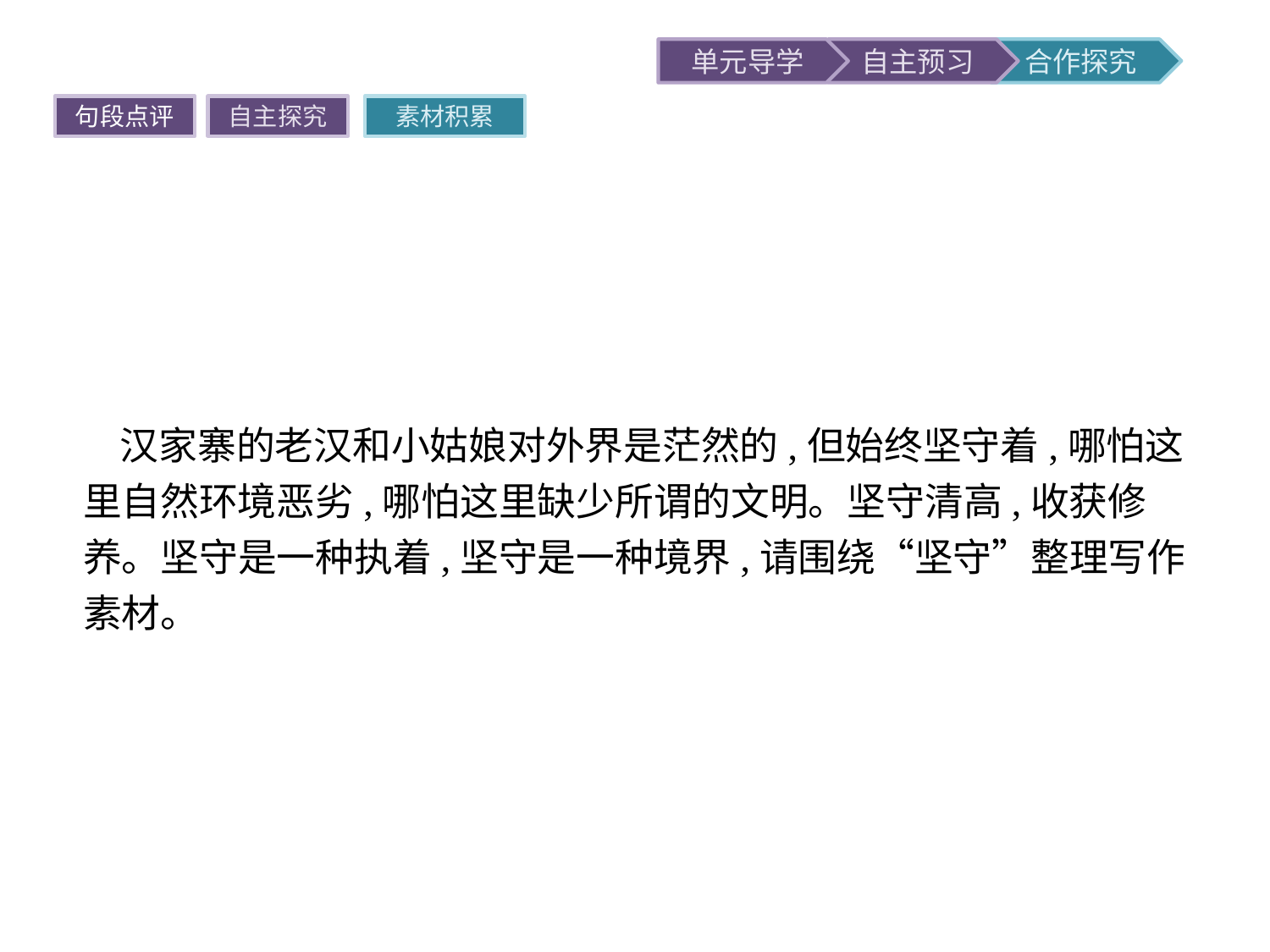

句段点评
自主探究
素材积累
汉家寨的老汉和小姑娘对外界是茫然的,但始终坚守着,哪怕这里自然环境恶劣,哪怕这里缺少所谓的文明。坚守清高,收获修养。坚守是一种执着,坚守是一种境界,请围绕“坚守”整理写作素材。